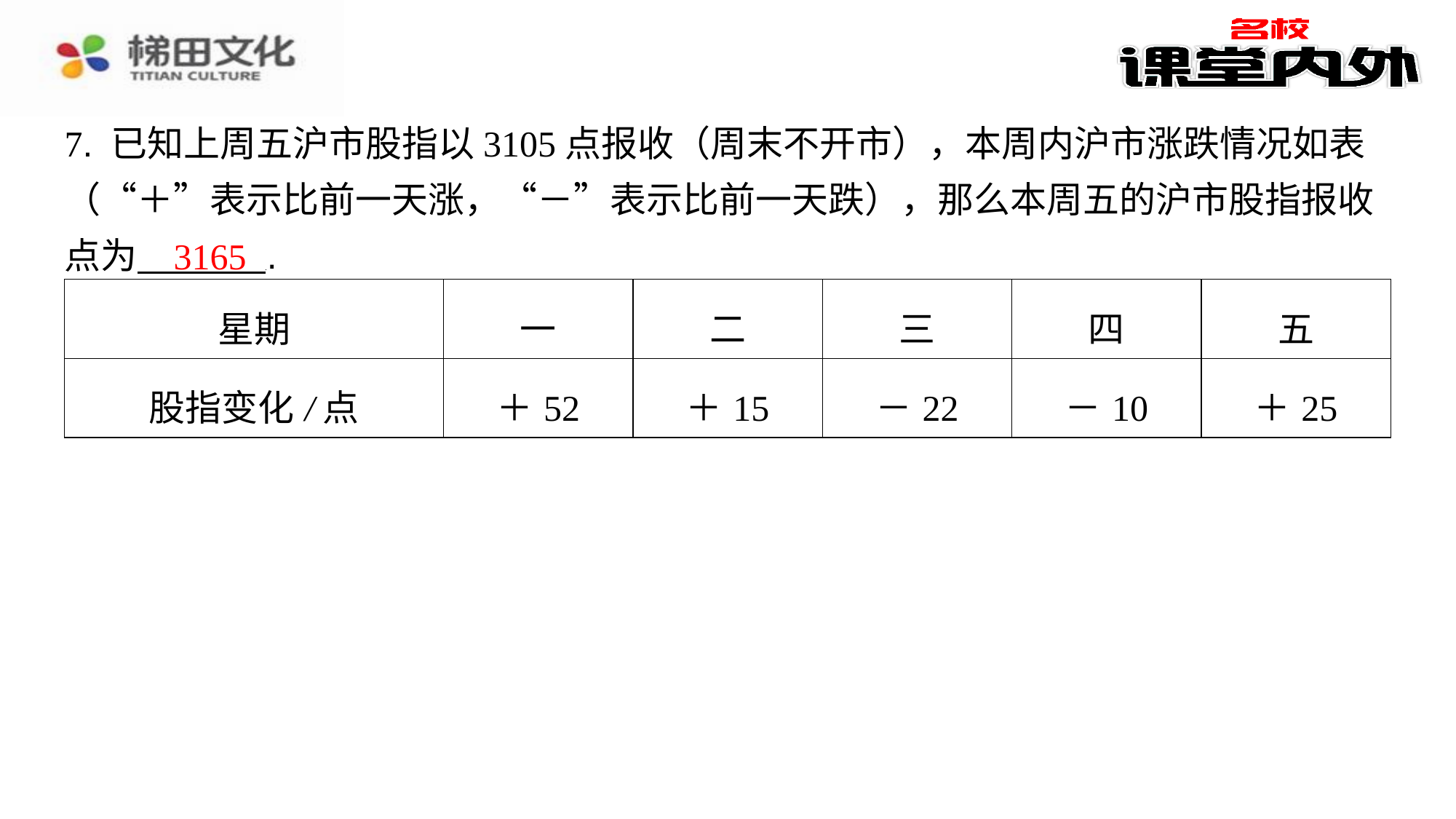

7. 已知上周五沪市股指以3105点报收（周末不开市），本周内沪市涨跌情况如表
（“＋”表示比前一天涨，“－”表示比前一天跌），那么本周五的沪市股指报收
点为                    ⁠.
3165
| 星期 | 一 | 二 | 三 | 四 | 五 |
| --- | --- | --- | --- | --- | --- |
| 股指变化/点 | ＋52 | ＋15 | －22 | －10 | ＋25 |